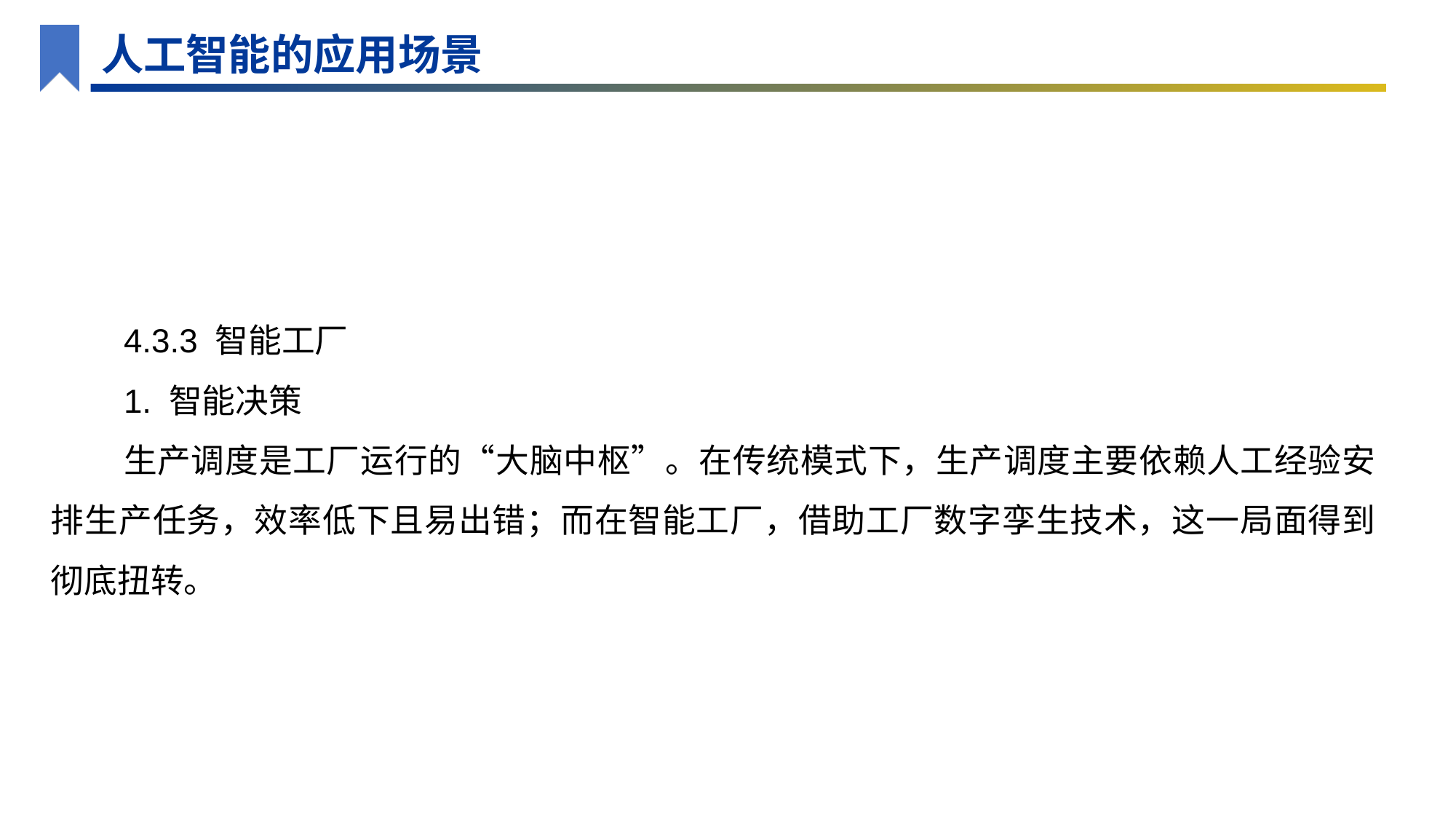

人工智能的应用场景
4.3.3 智能工厂
1. 智能决策
生产调度是工厂运行的“大脑中枢”。在传统模式下，生产调度主要依赖人工经验安排生产任务，效率低下且易出错；而在智能工厂，借助工厂数字孪生技术，这一局面得到彻底扭转。